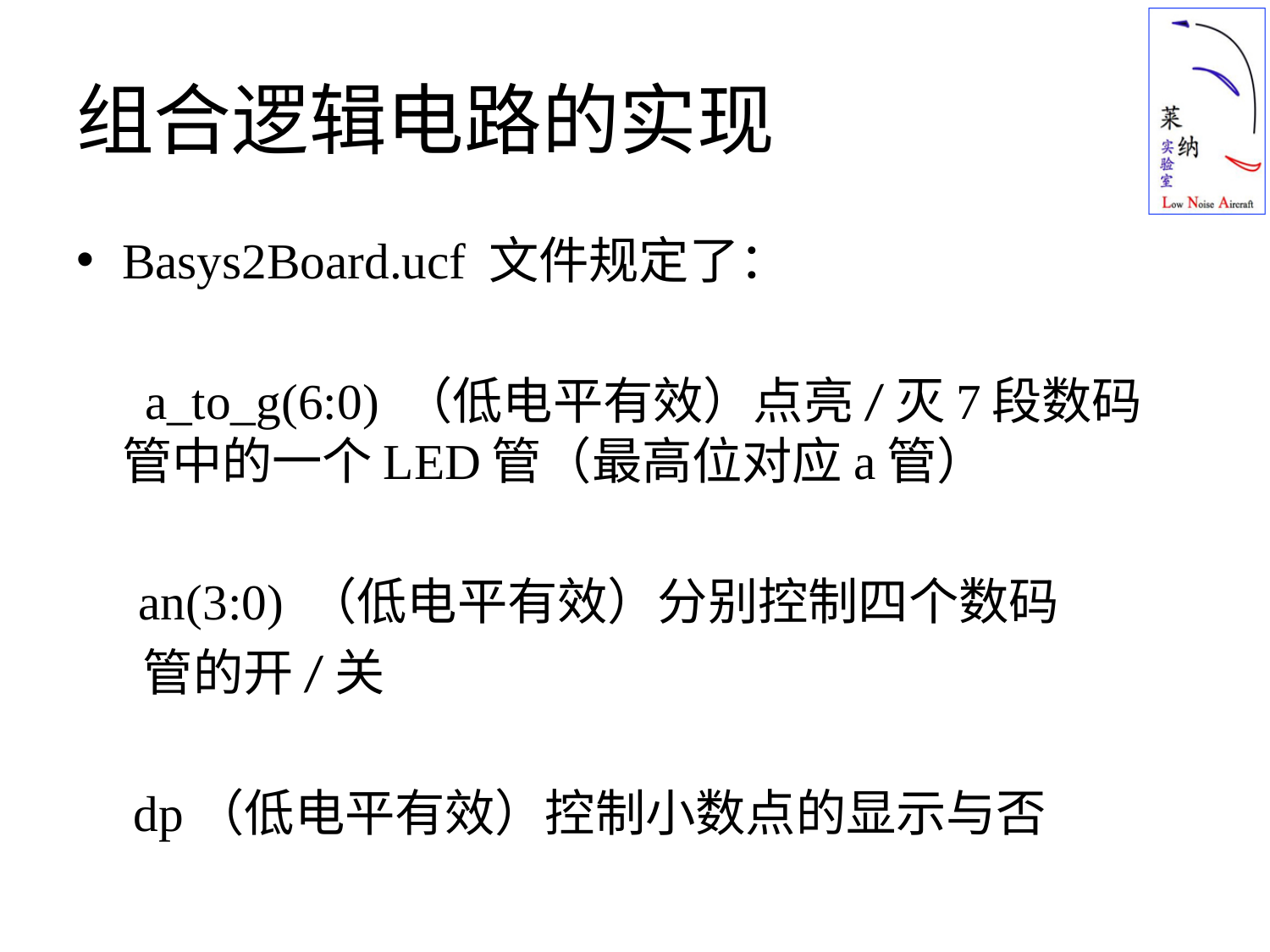

# 组合逻辑电路的实现
Basys2Board.ucf 文件规定了：

      a_to_g(6:0) （低电平有效）点亮/灭7段数码 管中的一个LED管（最高位对应a管）

     an(3:0) （低电平有效）分别控制四个数码
     管的开/关

     dp（低电平有效）控制小数点的显示与否